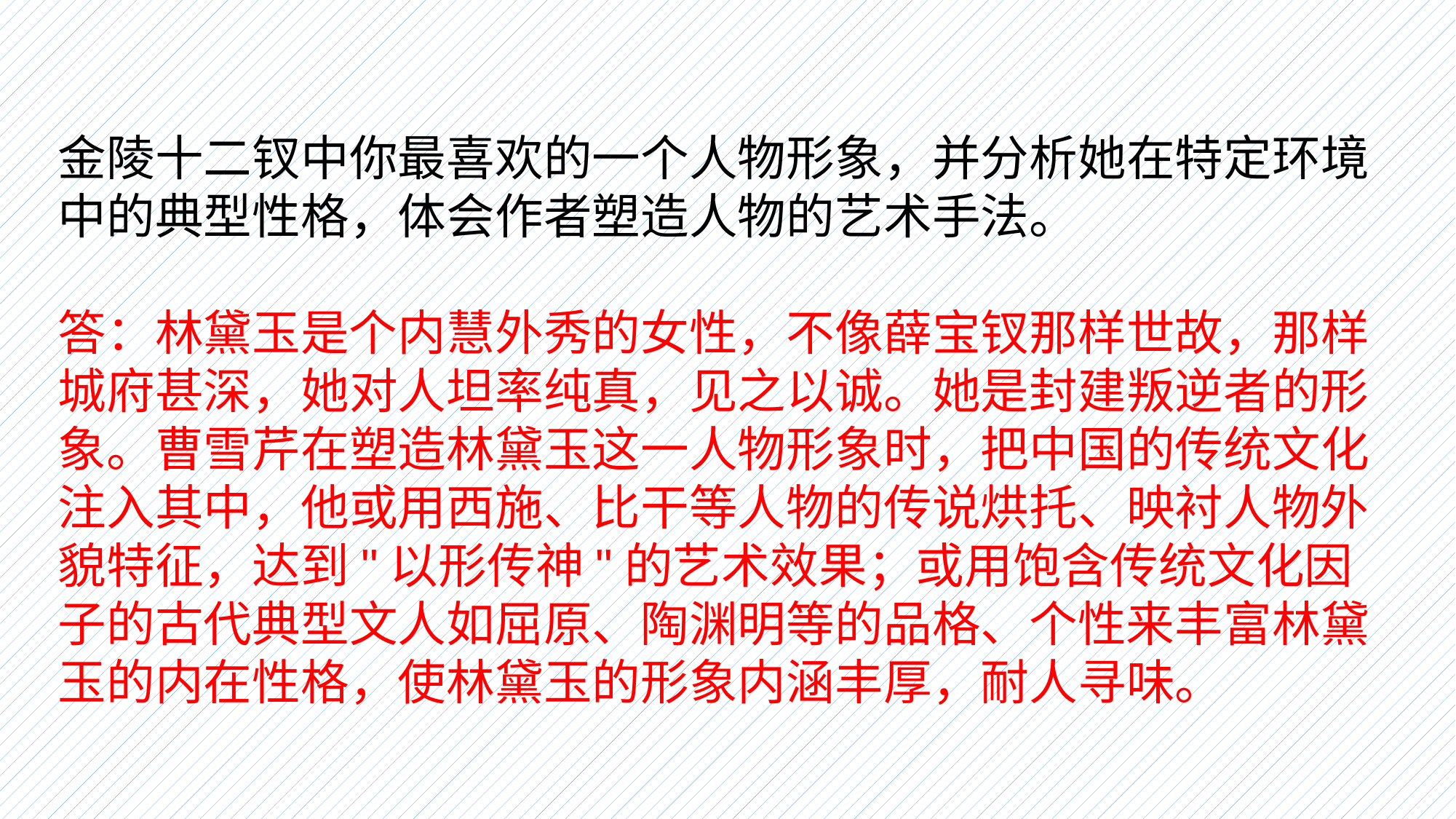

金陵十二钗中你最喜欢的一个人物形象，并分析她在特定环境中的典型性格，体会作者塑造人物的艺术手法。

答：林黛玉是个内慧外秀的女性，不像薛宝钗那样世故，那样城府甚深，她对人坦率纯真，见之以诚。她是封建叛逆者的形象。曹雪芹在塑造林黛玉这一人物形象时，把中国的传统文化注入其中，他或用西施、比干等人物的传说烘托、映衬人物外貌特征，达到"以形传神"的艺术效果；或用饱含传统文化因子的古代典型文人如屈原、陶渊明等的品格、个性来丰富林黛玉的内在性格，使林黛玉的形象内涵丰厚，耐人寻味。